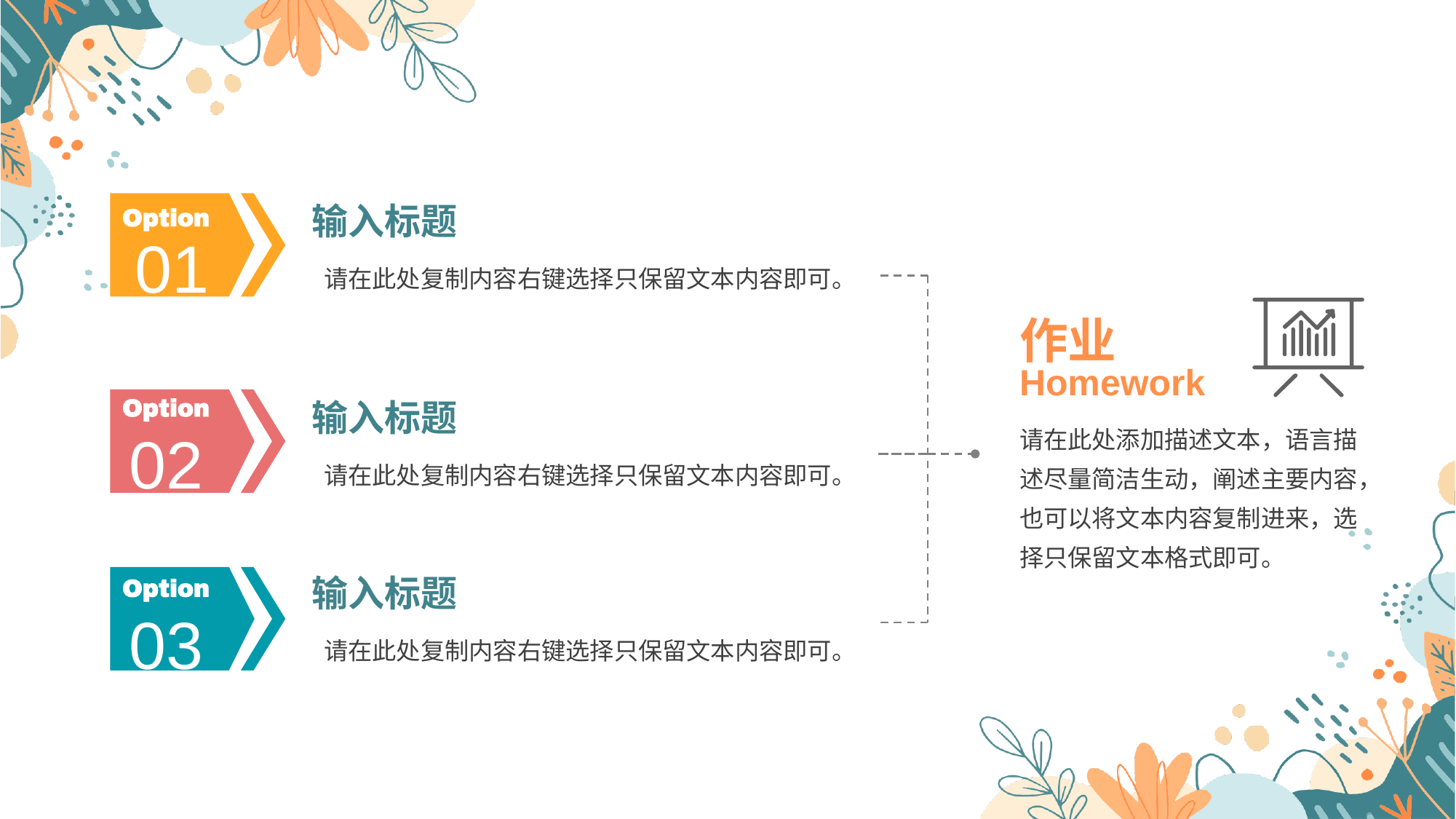

输入标题

Option
01
请在此处复制内容右键选择只保留文本内容即可。

作业
Homework

Option

输入标题
请在此处添加描述文本，语言描述尽量简洁生动，阐述主要内容，也可以将文本内容复制进来，选择只保留文本格式即可。
02
请在此处复制内容右键选择只保留文本内容即可。
输入标题

Option

03
请在此处复制内容右键选择只保留文本内容即可。